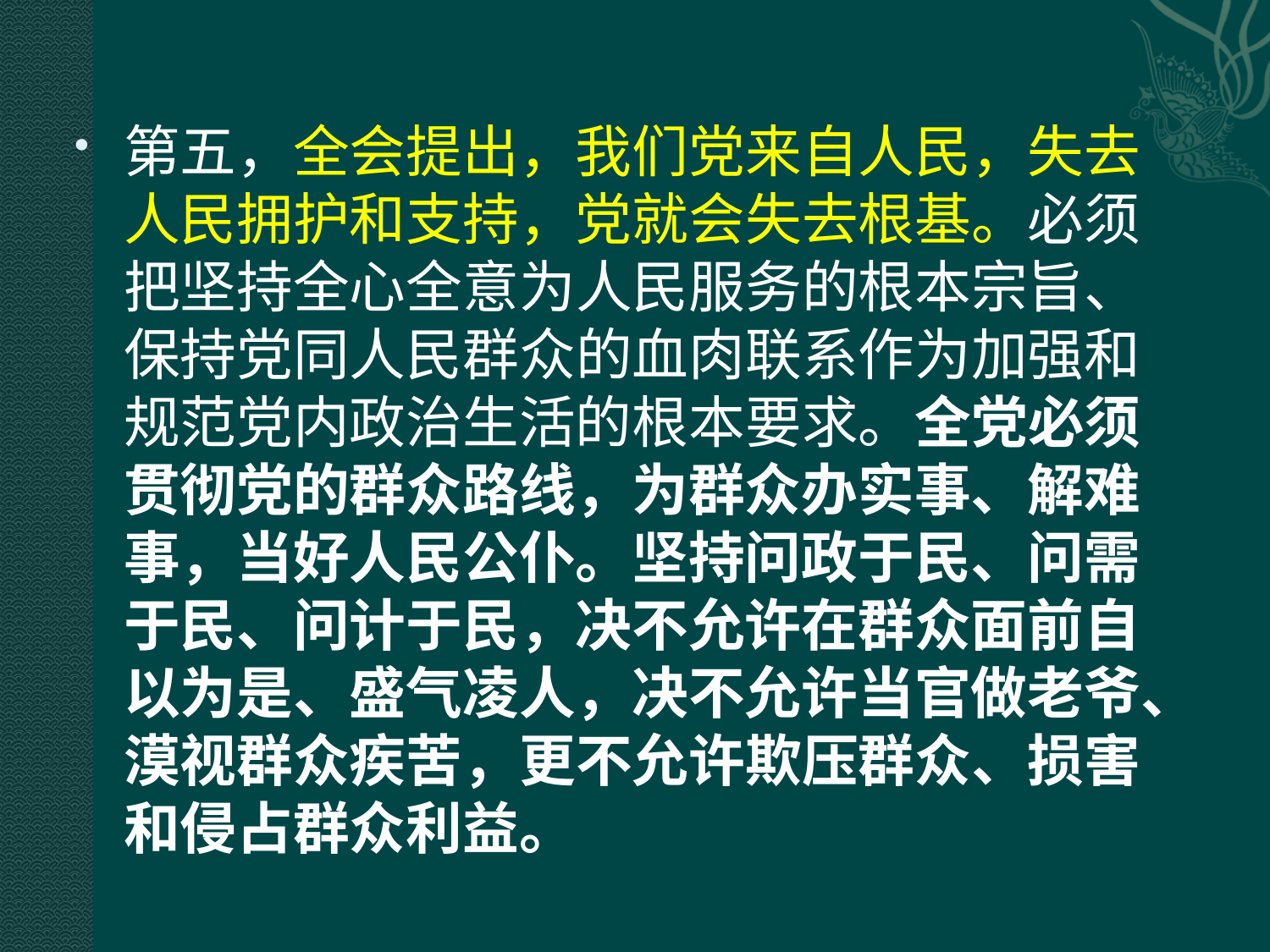

第五，全会提出，我们党来自人民，失去人民拥护和支持，党就会失去根基。必须把坚持全心全意为人民服务的根本宗旨、保持党同人民群众的血肉联系作为加强和规范党内政治生活的根本要求。全党必须贯彻党的群众路线，为群众办实事、解难事，当好人民公仆。坚持问政于民、问需于民、问计于民，决不允许在群众面前自以为是、盛气凌人，决不允许当官做老爷、漠视群众疾苦，更不允许欺压群众、损害和侵占群众利益。